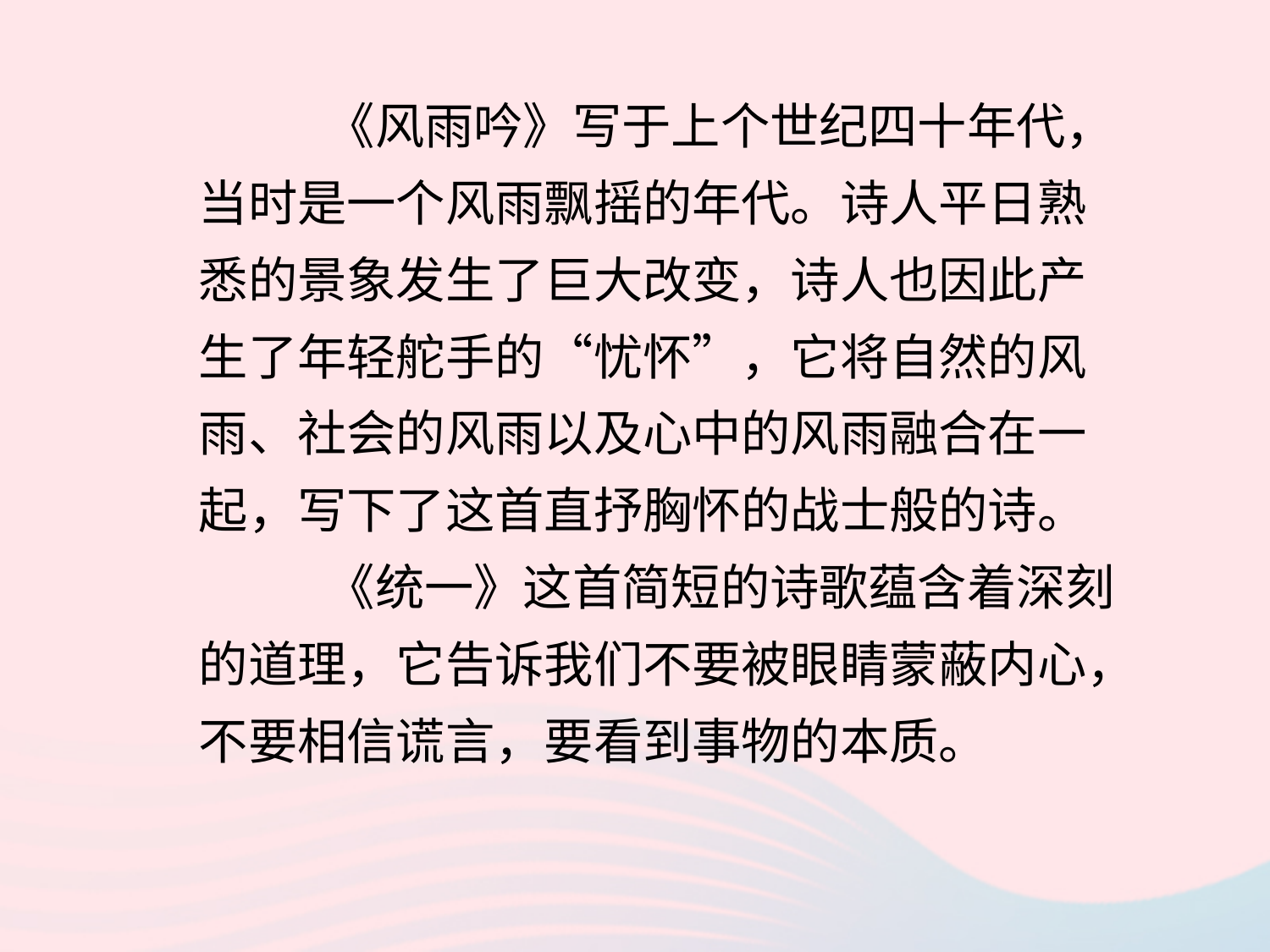

《风雨吟》写于上个世纪四十年代，当时是一个风雨飘摇的年代。诗人平日熟悉的景象发生了巨大改变，诗人也因此产生了年轻舵手的“忧怀”，它将自然的风雨、社会的风雨以及心中的风雨融合在一起，写下了这首直抒胸怀的战士般的诗。
	《统一》这首简短的诗歌蕴含着深刻的道理，它告诉我们不要被眼睛蒙蔽内心，不要相信谎言，要看到事物的本质。